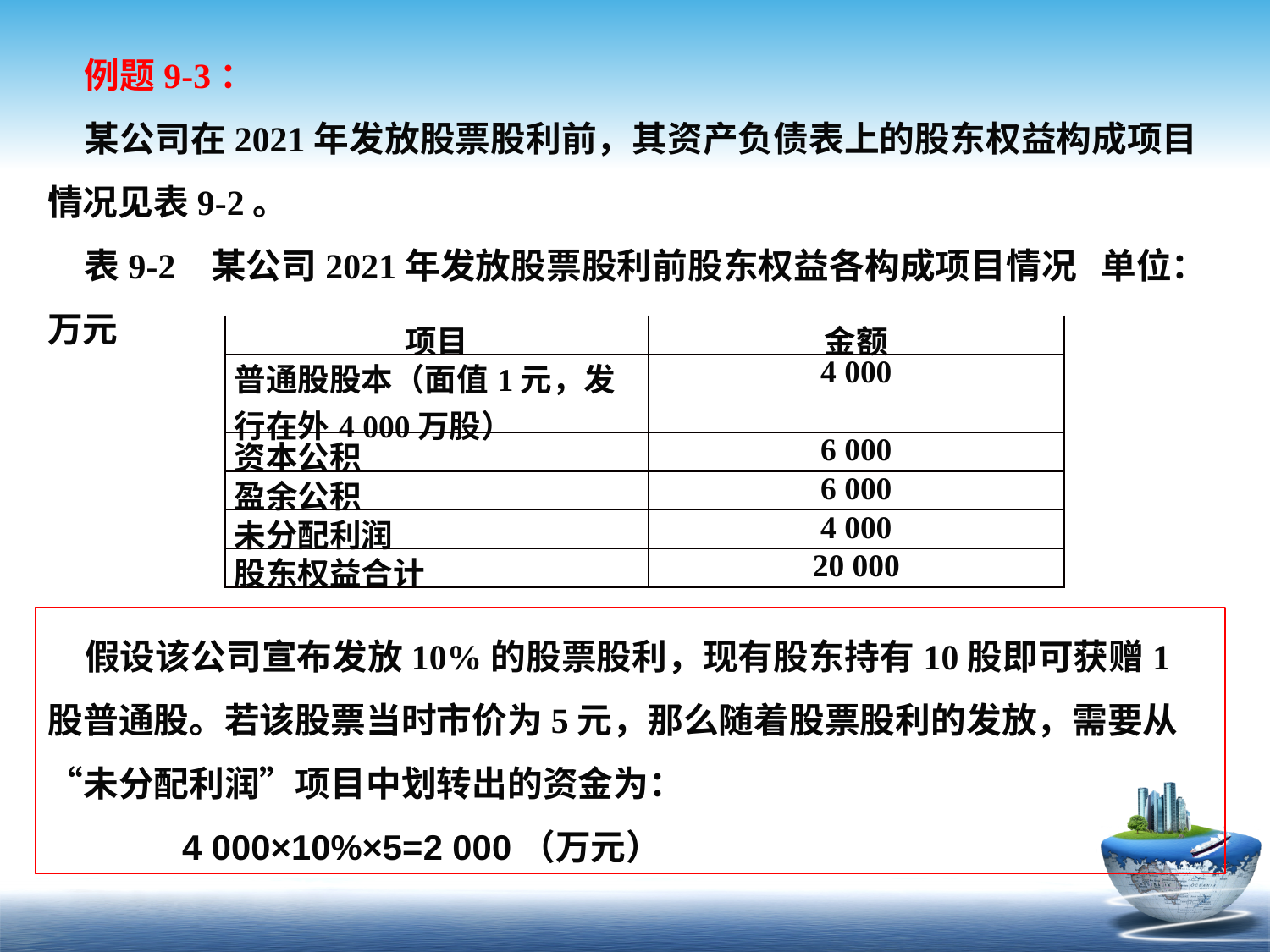

例题9-3：
某公司在2021年发放股票股利前，其资产负债表上的股东权益构成项目情况见表9-2。表9-2   某公司2021年发放股票股利前股东权益各构成项目情况   单位：万元
| 项目 | 金额 |
| --- | --- |
| 普通股股本（面值1元，发行在外4 000万股） | 4 000 |
| 资本公积 | 6 000 |
| 盈余公积 | 6 000 |
| 未分配利润 | 4 000 |
| 股东权益合计 | 20 000 |
假设该公司宣布发放10%的股票股利，现有股东持有10股即可获赠1股普通股。若该股票当时市价为5元，那么随着股票股利的发放，需要从“未分配利润”项目中划转出的资金为：
          4 000×10%×5=2 000（万元）